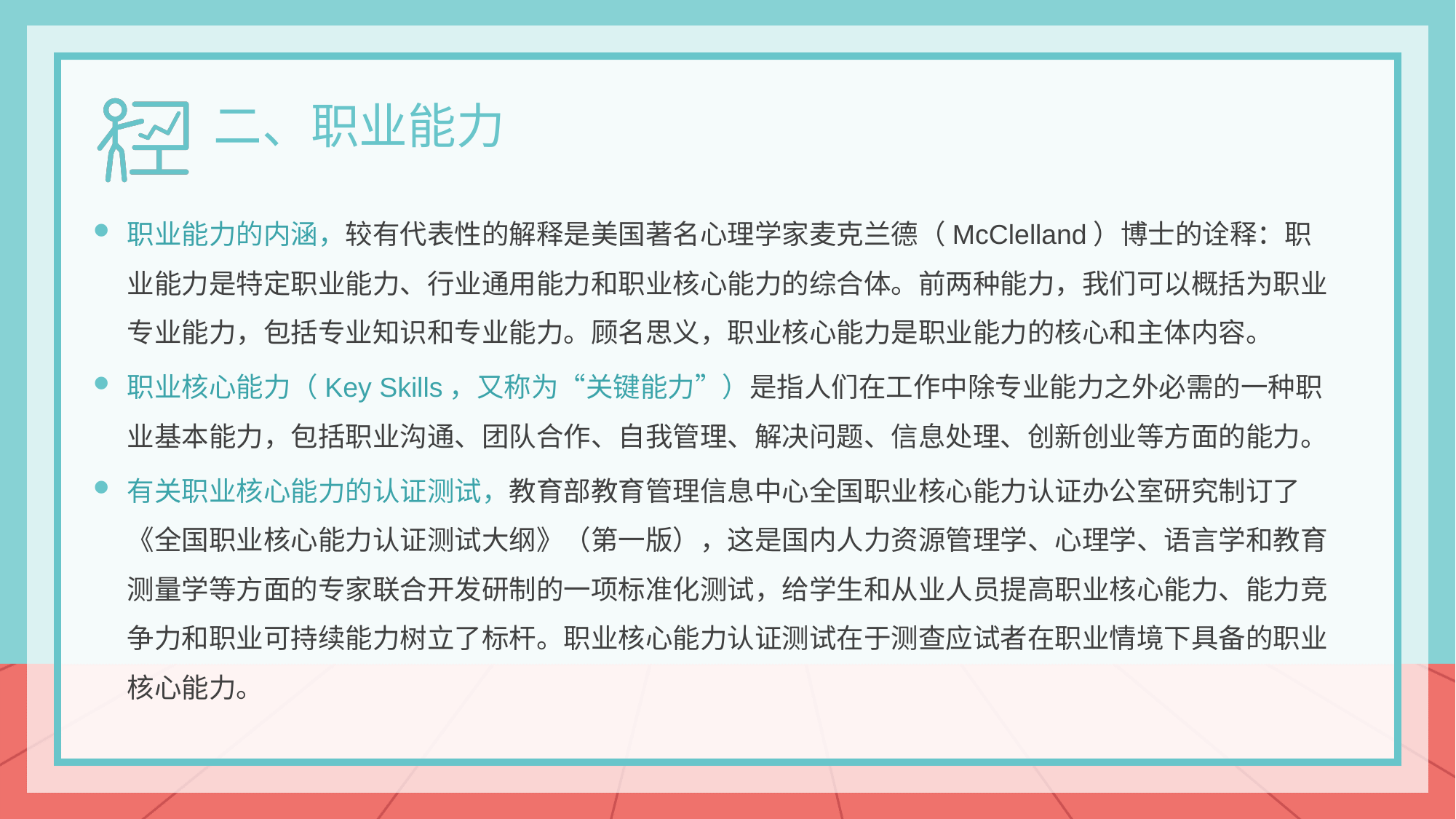

二、职业能力
职业能力的内涵，较有代表性的解释是美国著名心理学家麦克兰德（McClelland）博士的诠释：职业能力是特定职业能力、行业通用能力和职业核心能力的综合体。前两种能力，我们可以概括为职业专业能力，包括专业知识和专业能力。顾名思义，职业核心能力是职业能力的核心和主体内容。
职业核心能力（Key Skills，又称为“关键能力”）是指人们在工作中除专业能力之外必需的一种职业基本能力，包括职业沟通、团队合作、自我管理、解决问题、信息处理、创新创业等方面的能力。
有关职业核心能力的认证测试，教育部教育管理信息中心全国职业核心能力认证办公室研究制订了《全国职业核心能力认证测试大纲》（第一版），这是国内人力资源管理学、心理学、语言学和教育测量学等方面的专家联合开发研制的一项标准化测试，给学生和从业人员提高职业核心能力、能力竞争力和职业可持续能力树立了标杆。职业核心能力认证测试在于测查应试者在职业情境下具备的职业核心能力。